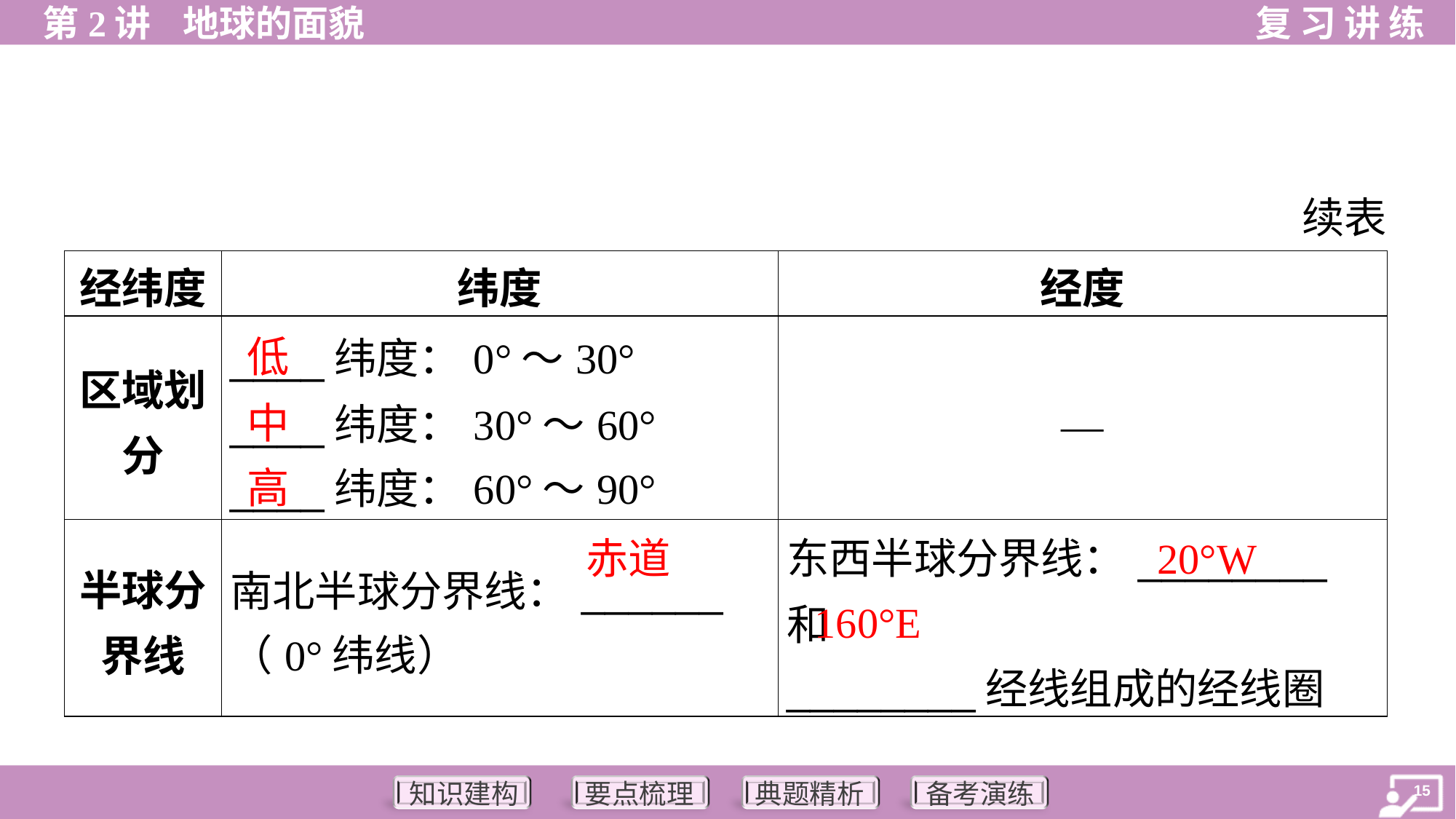

续表
| 经纬度 | 纬度 | 经度 |
| --- | --- | --- |
| 区域划 分 | \_\_\_\_纬度：0°～30° \_\_\_\_纬度：30°～60° \_\_\_\_纬度：60°～90° | — |
| 半球分 界线 | 南北半球分界线：\_\_\_\_\_\_ （0°纬线） | 东西半球分界线：\_\_\_\_\_\_\_\_和 \_\_\_\_\_\_\_\_经线组成的经线圈 |
低
中
高
赤道
20°W
160°E